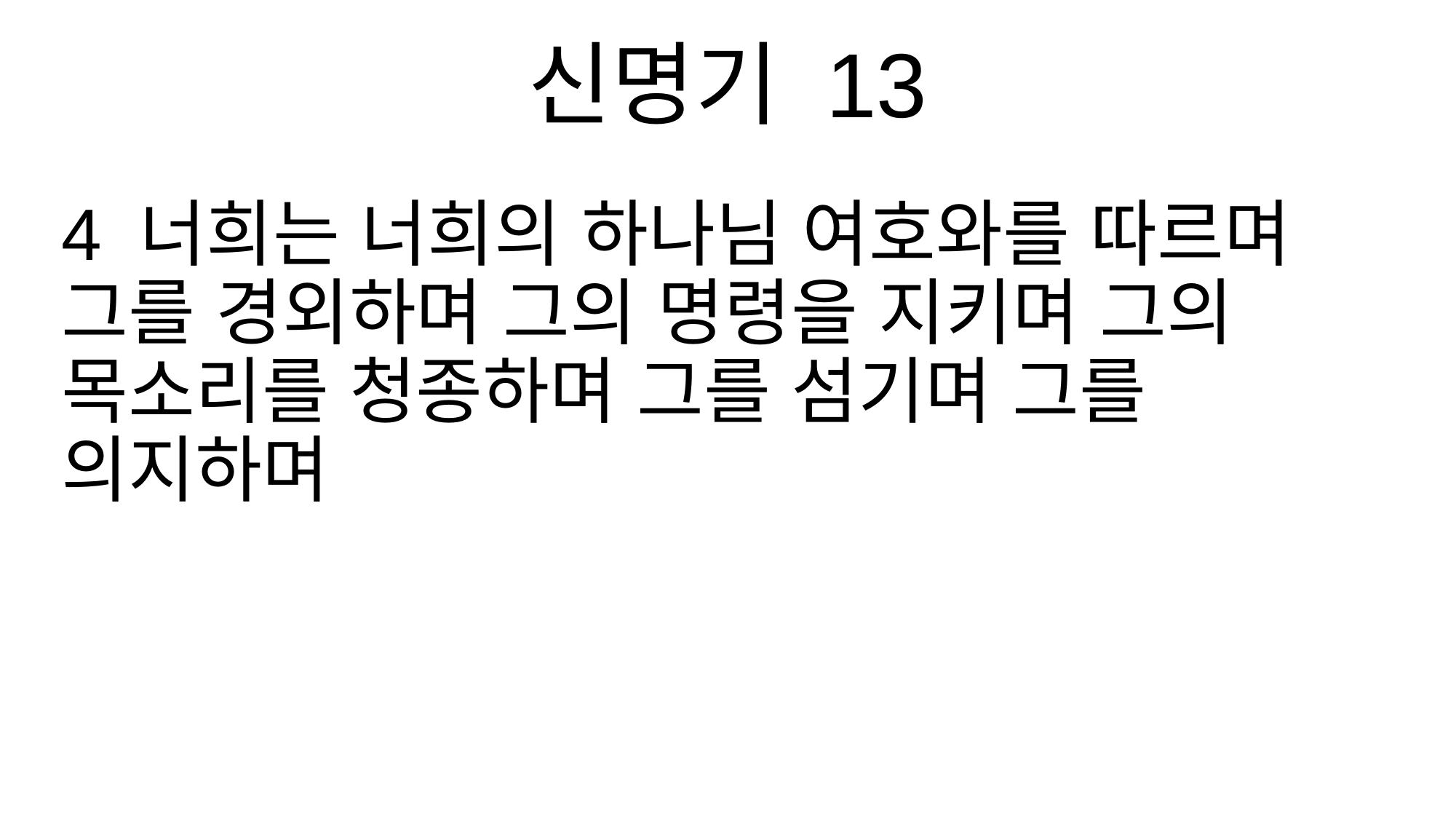

신명기 13
4 너희는 너희의 하나님 여호와를 따르며 그를 경외하며 그의 명령을 지키며 그의 목소리를 청종하며 그를 섬기며 그를 의지하며